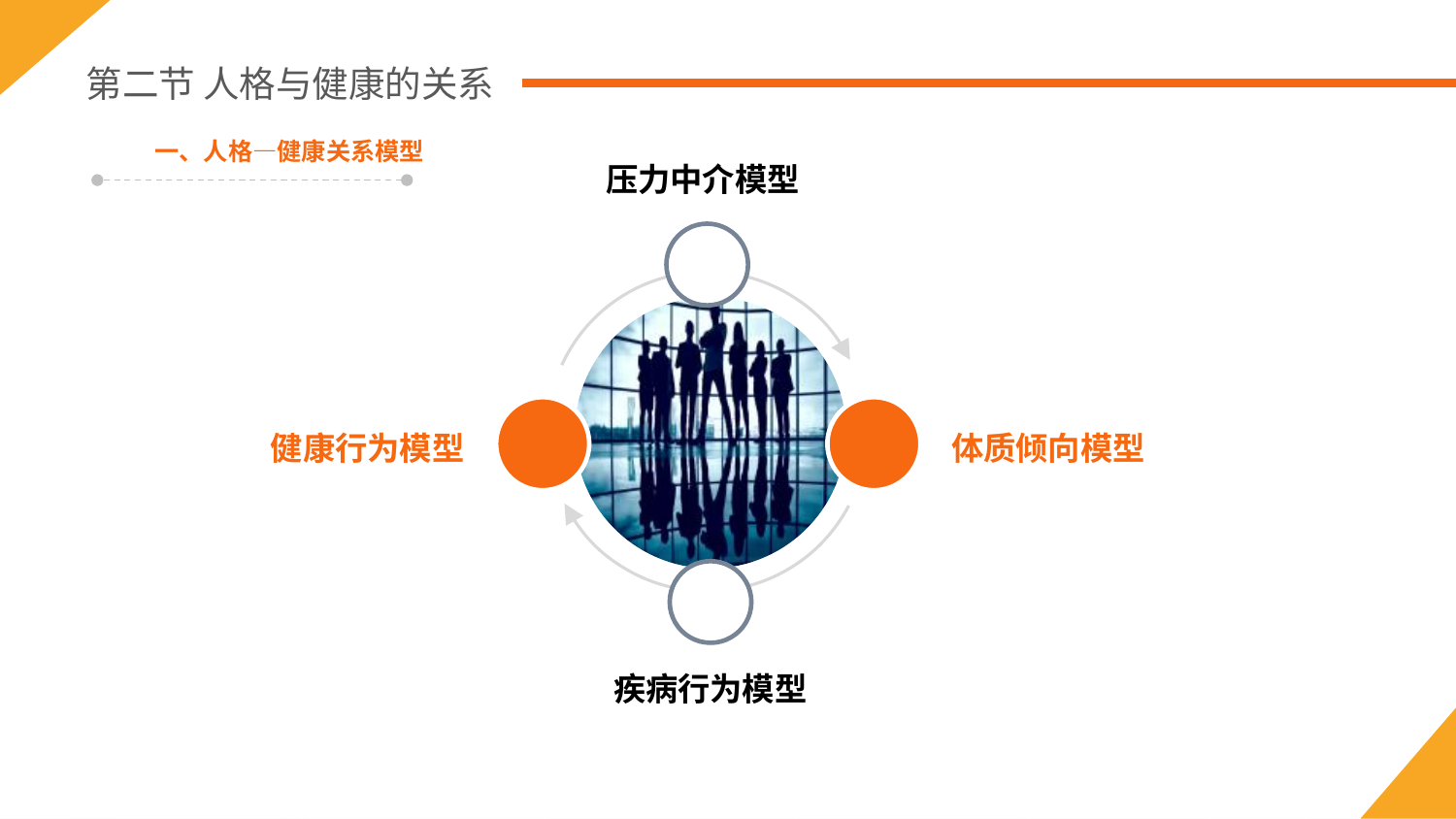

第二节 人格与健康的关系
一、人格—健康关系模型
压力中介模型

健康行为模型
体质倾向模型

疾病行为模型